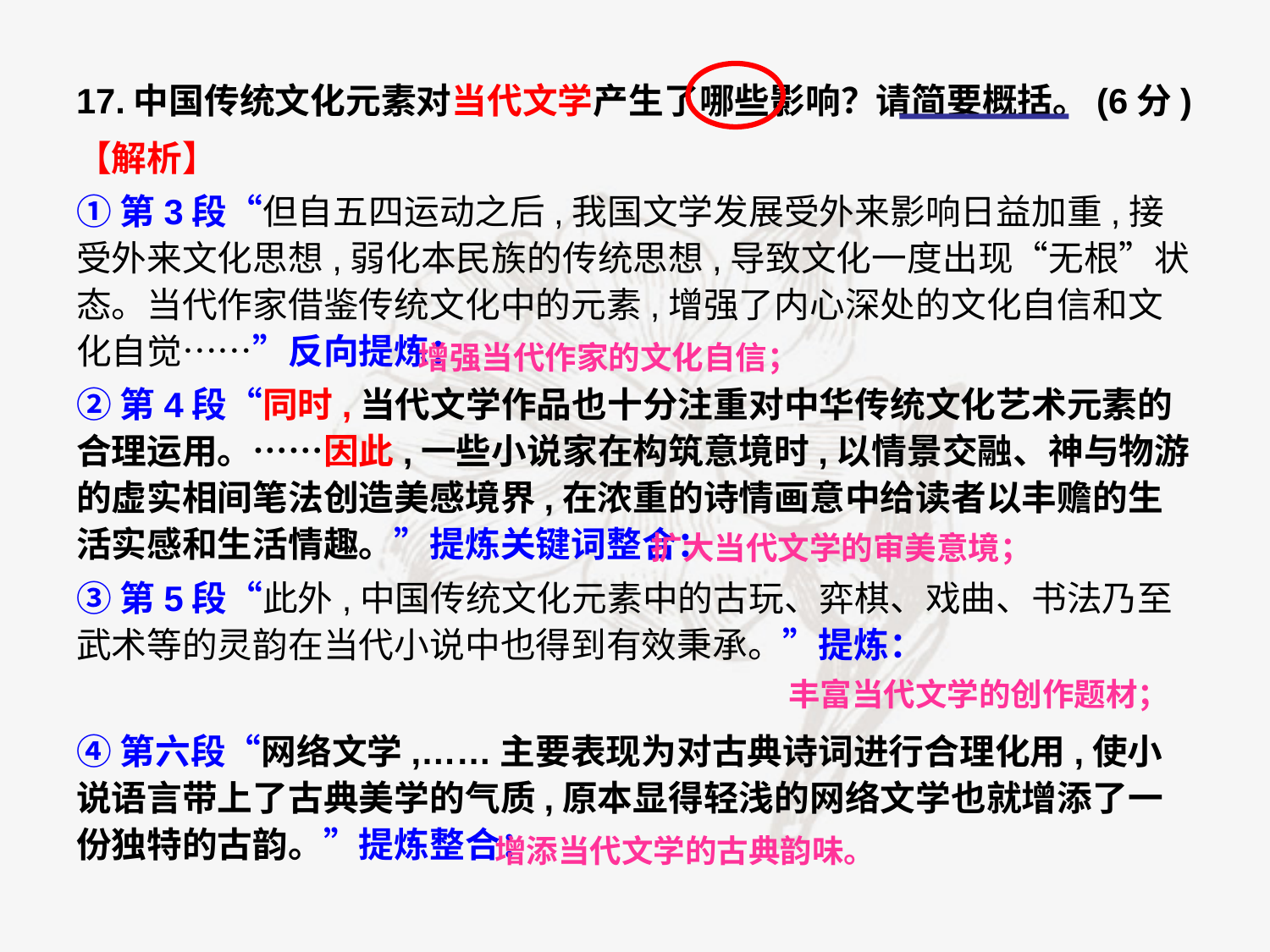

17.中国传统文化元素对当代文学产生了哪些影响？请简要概括。(6分)
【解析】
①第3段“但自五四运动之后,我国文学发展受外来影响日益加重,接受外来文化思想,弱化本民族的传统思想,导致文化一度出现“无根”状态。当代作家借鉴传统文化中的元素,增强了内心深处的文化自信和文化自觉……”反向提炼：
②第4段“同时,当代文学作品也十分注重对中华传统文化艺术元素的合理运用。……因此,一些小说家在构筑意境时,以情景交融、神与物游的虚实相间笔法创造美感境界,在浓重的诗情画意中给读者以丰赡的生活实感和生活情趣。”提炼关键词整合：
③第5段“此外,中国传统文化元素中的古玩、弈棋、戏曲、书法乃至武术等的灵韵在当代小说中也得到有效秉承。”提炼：

④第六段“网络文学,……主要表现为对古典诗词进行合理化用,使小说语言带上了古典美学的气质,原本显得轻浅的网络文学也就增添了一份独特的古韵。”提炼整合：

增强当代作家的文化自信；
扩大当代文学的审美意境；
丰富当代文学的创作题材；
增添当代文学的古典韵味。